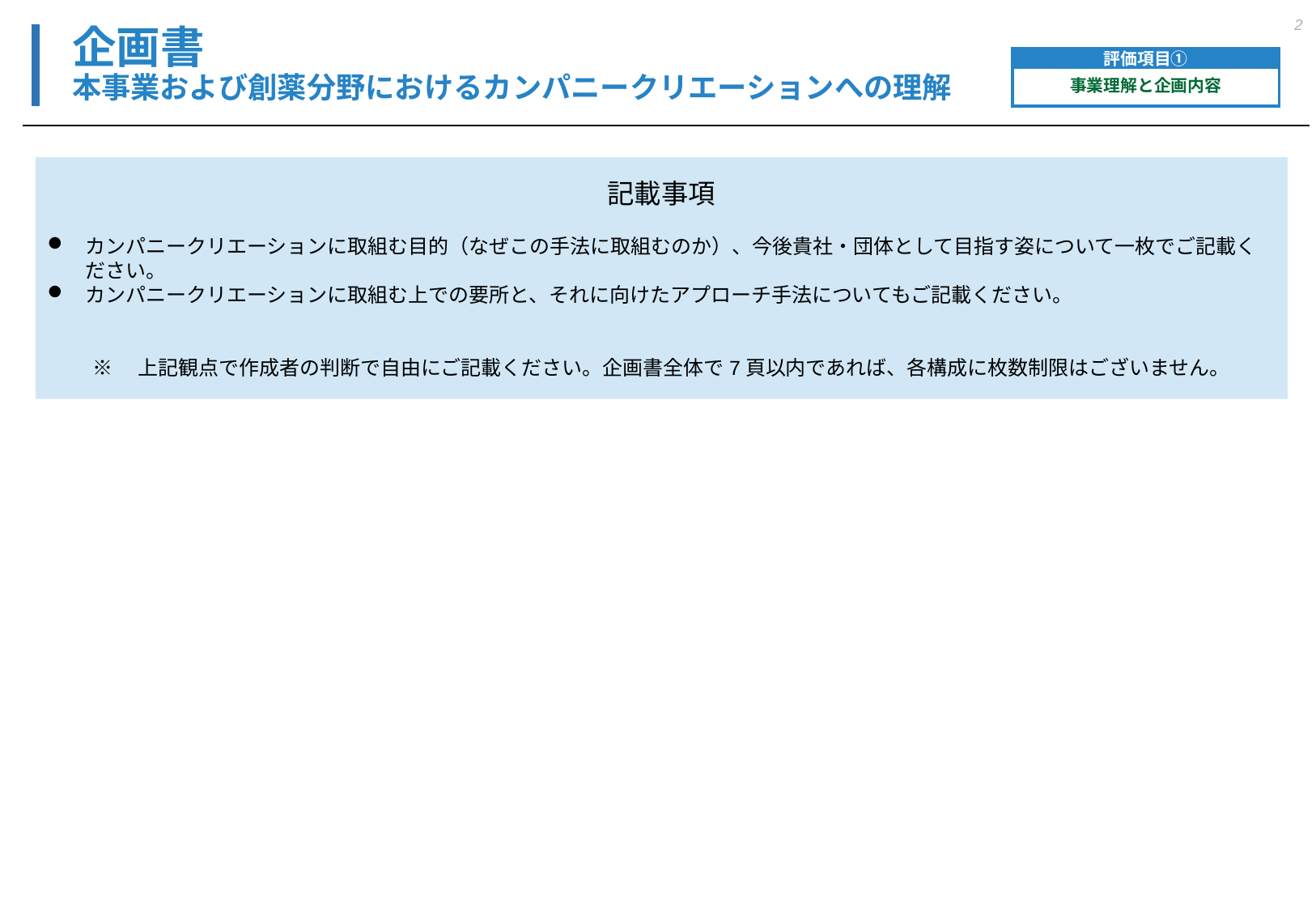

2
# 企画書 本事業および創薬分野におけるカンパニークリエーションへの理解
評価項目①
事業理解と企画内容
記載事項

カンパニークリエーションに取組む目的（なぜこの手法に取組むのか）、今後貴社・団体として目指す姿について一枚でご記載ください。
カンパニークリエーションに取組む上での要所と、それに向けたアプローチ手法についてもご記載ください。

※　上記観点で作成者の判断で自由にご記載ください。企画書全体で7頁以内であれば、各構成に枚数制限はございません。